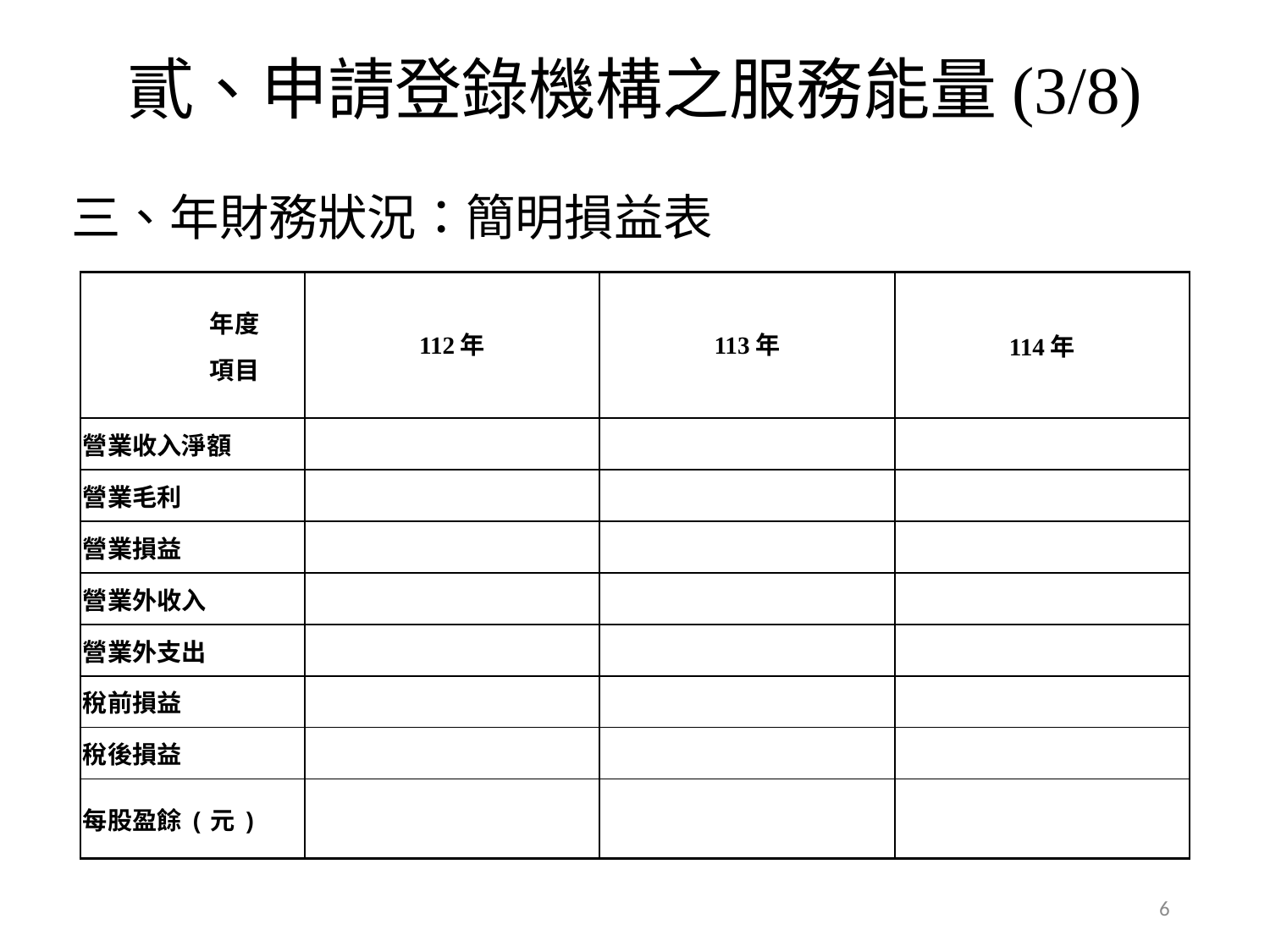

貳、申請登錄機構之服務能量(3/8)
三、年財務狀況：簡明損益表
| 年度 項目 | 112年 | 113年 | 114年 |
| --- | --- | --- | --- |
| 營業收入淨額 |  |  |  |
| 營業毛利 |  |  |  |
| 營業損益 |  |  |  |
| 營業外收入 |  |  |  |
| 營業外支出 |  |  |  |
| 稅前損益 |  |  |  |
| 稅後損益 |  |  |  |
| 每股盈餘(元) |  |  |  |
6